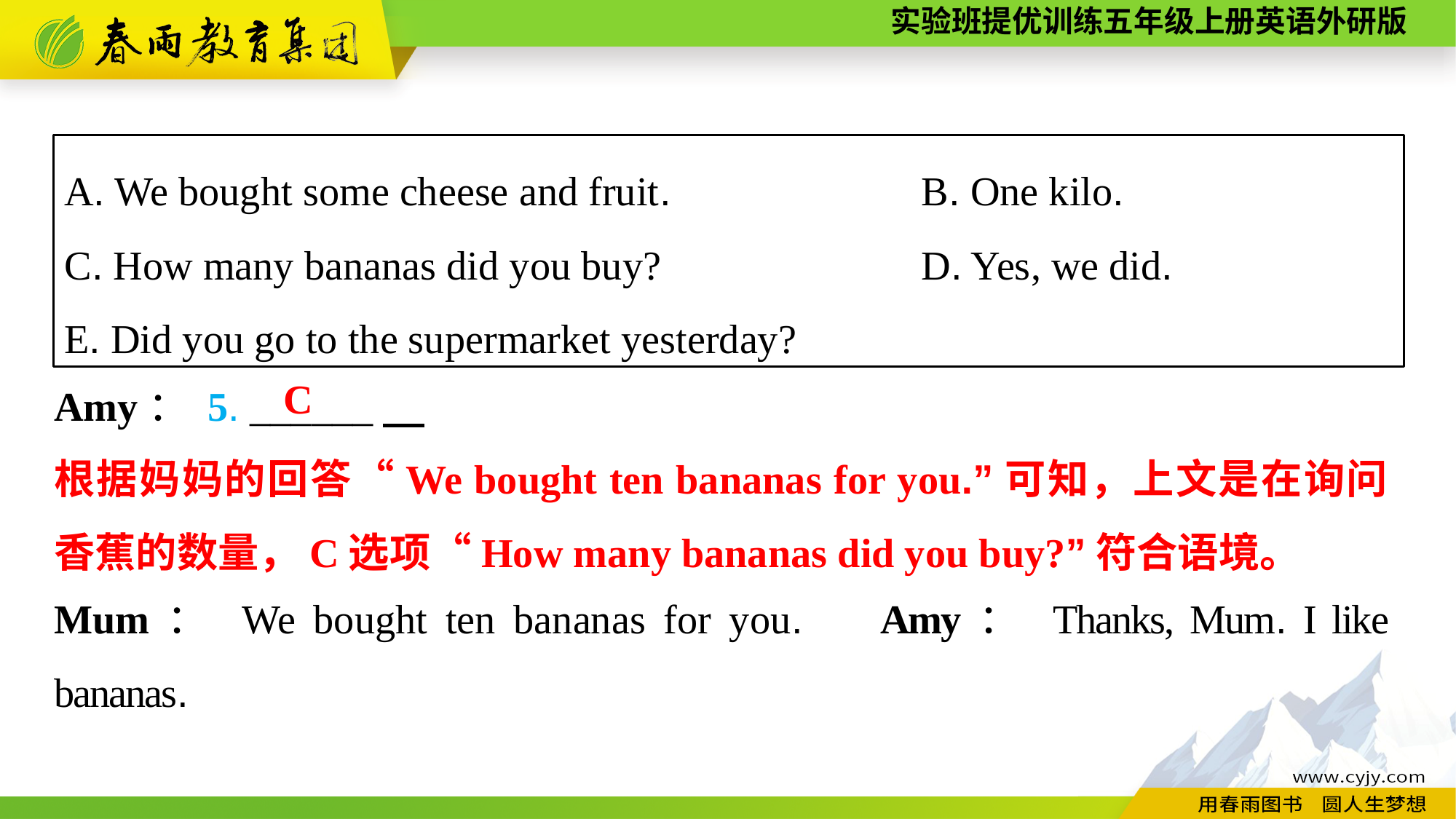

A. We bought some cheese and fruit. 	B. One kilo.
C. How many bananas did you buy? 	D. Yes, we did.
E. Did you go to the supermarket yesterday?
Amy： 5. ______

Mum： We bought ten bananas for you.	Amy： Thanks, Mum. I like bananas.
C
根据妈妈的回答“We bought ten bananas for you.”可知，上文是在询问香蕉的数量，C选项“How many bananas did you buy?”符合语境。